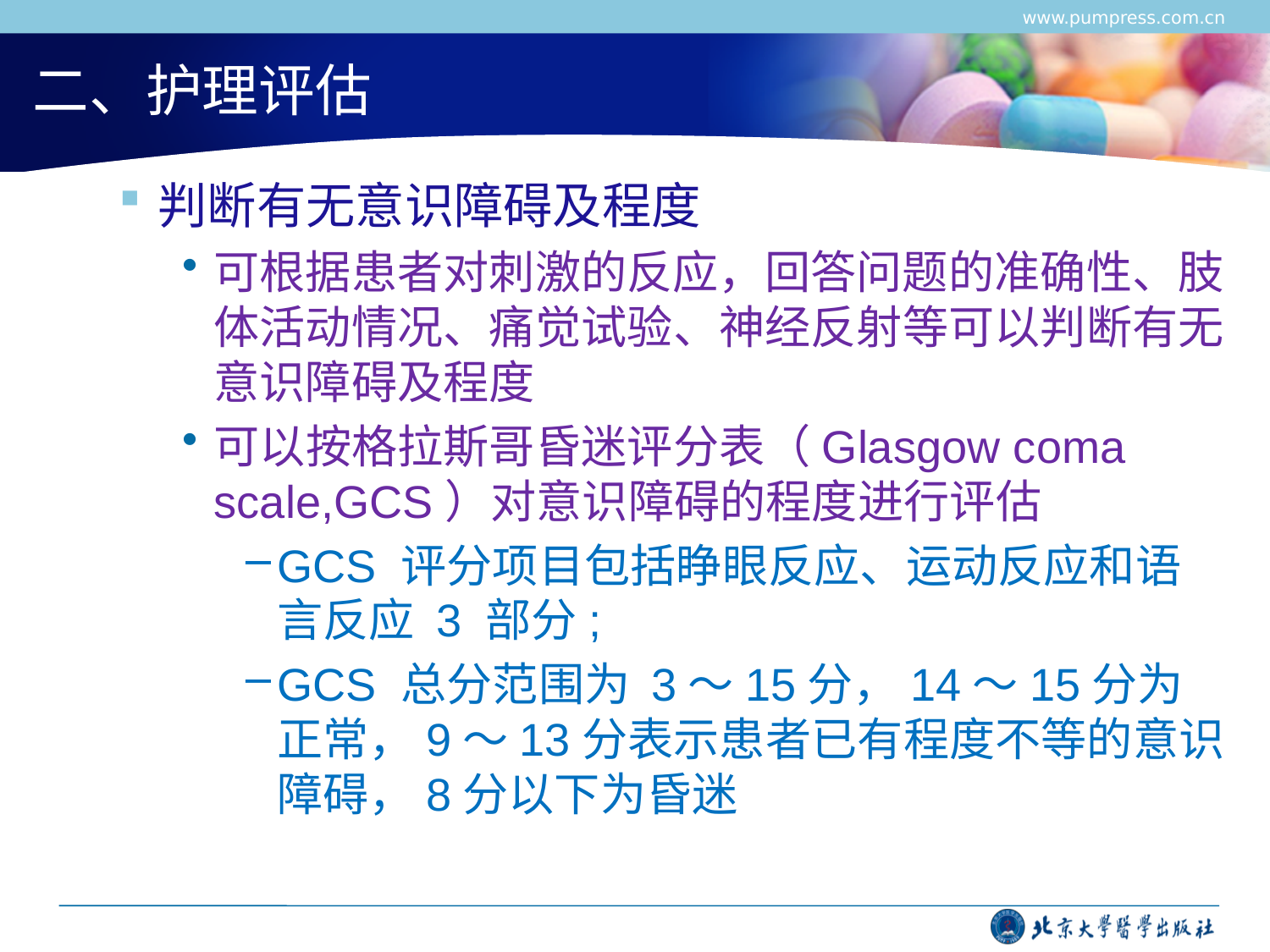

www.pumpress.com.cn
# 二、护理评估
判断有无意识障碍及程度
可根据患者对刺激的反应，回答问题的准确性、肢体活动情况、痛觉试验、神经反射等可以判断有无意识障碍及程度
可以按格拉斯哥昏迷评分表（Glasgow coma scale,GCS）对意识障碍的程度进行评估
GCS 评分项目包括睁眼反应、运动反应和语言反应 3 部分;
GCS 总分范围为 3～15分，14～15分为正常，9～13分表示患者已有程度不等的意识障碍，8分以下为昏迷